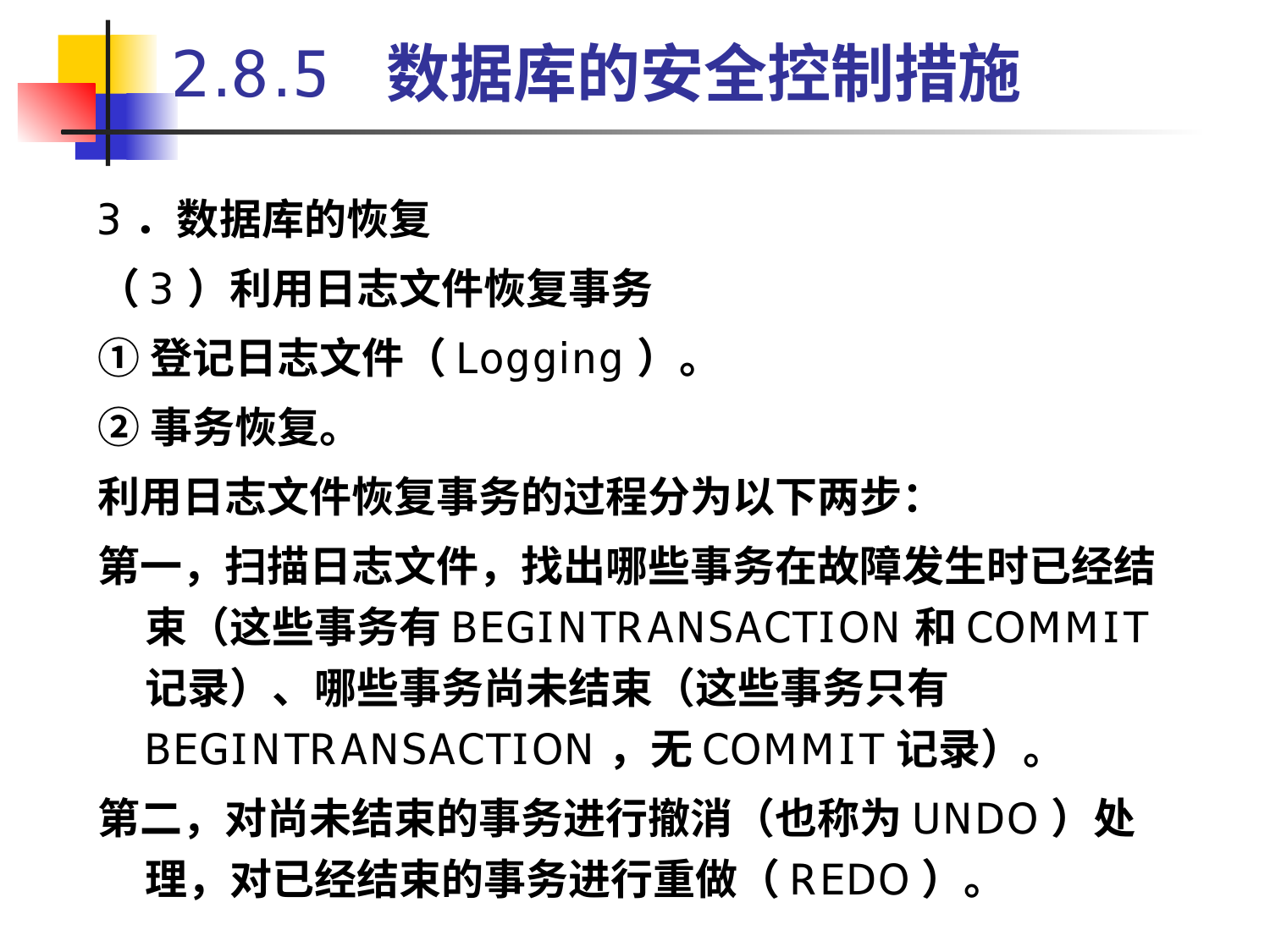

# 2.8.5  数据库的安全控制措施
3．数据库的恢复
（3）利用日志文件恢复事务
①登记日志文件（Logging）。
②事务恢复。
利用日志文件恢复事务的过程分为以下两步：
第一，扫描日志文件，找出哪些事务在故障发生时已经结束（这些事务有BEGINTRANSACTION和COMMIT记录）、哪些事务尚未结束（这些事务只有BEGINTRANSACTION，无COMMIT记录）。
第二，对尚未结束的事务进行撤消（也称为UNDO）处理，对已经结束的事务进行重做（REDO）。